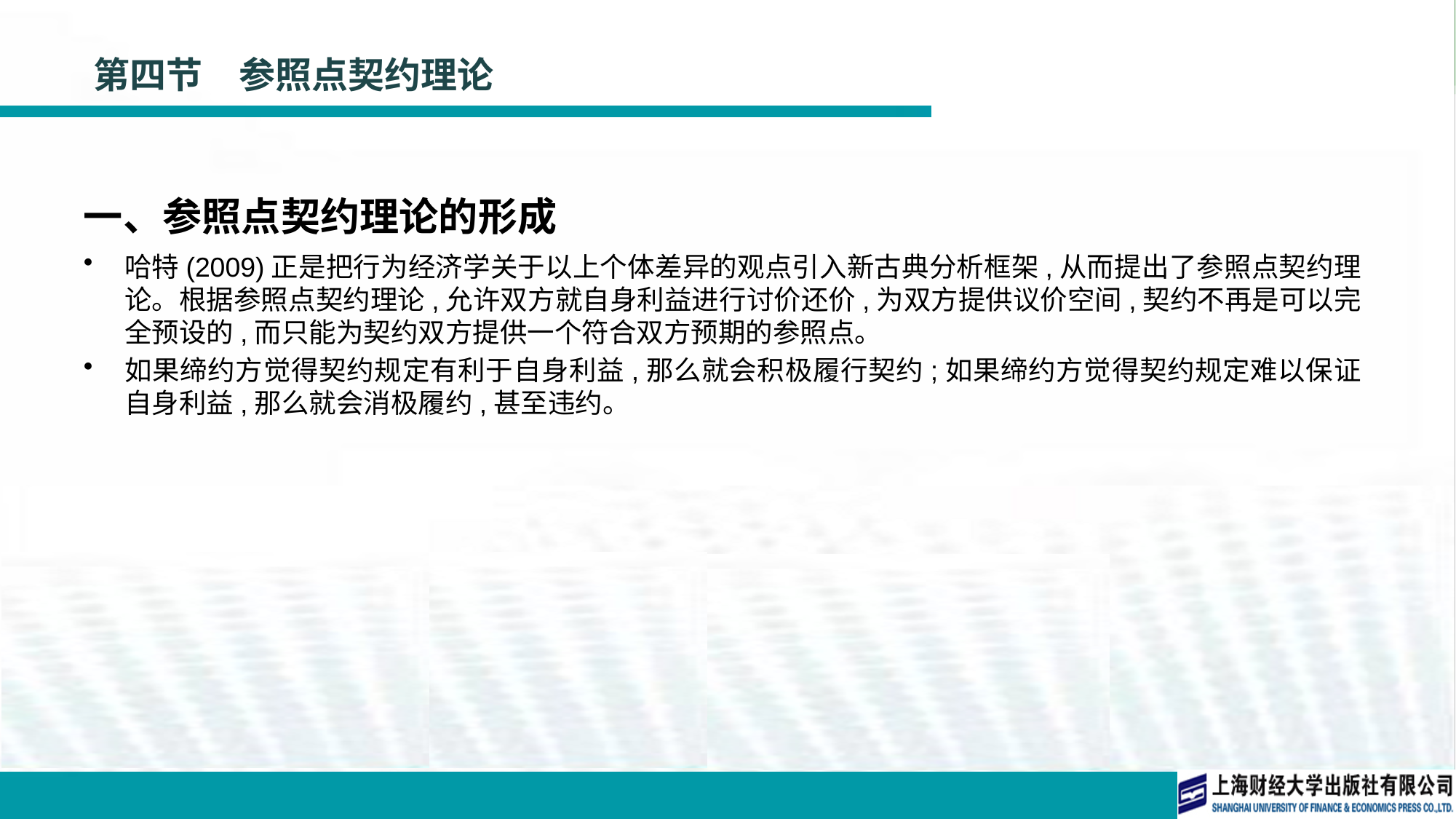

# 第四节　参照点契约理论
一、参照点契约理论的形成
哈特(2009)正是把行为经济学关于以上个体差异的观点引入新古典分析框架,从而提出了参照点契约理论。根据参照点契约理论,允许双方就自身利益进行讨价还价,为双方提供议价空间,契约不再是可以完全预设的,而只能为契约双方提供一个符合双方预期的参照点。
如果缔约方觉得契约规定有利于自身利益,那么就会积极履行契约;如果缔约方觉得契约规定难以保证自身利益,那么就会消极履约,甚至违约。